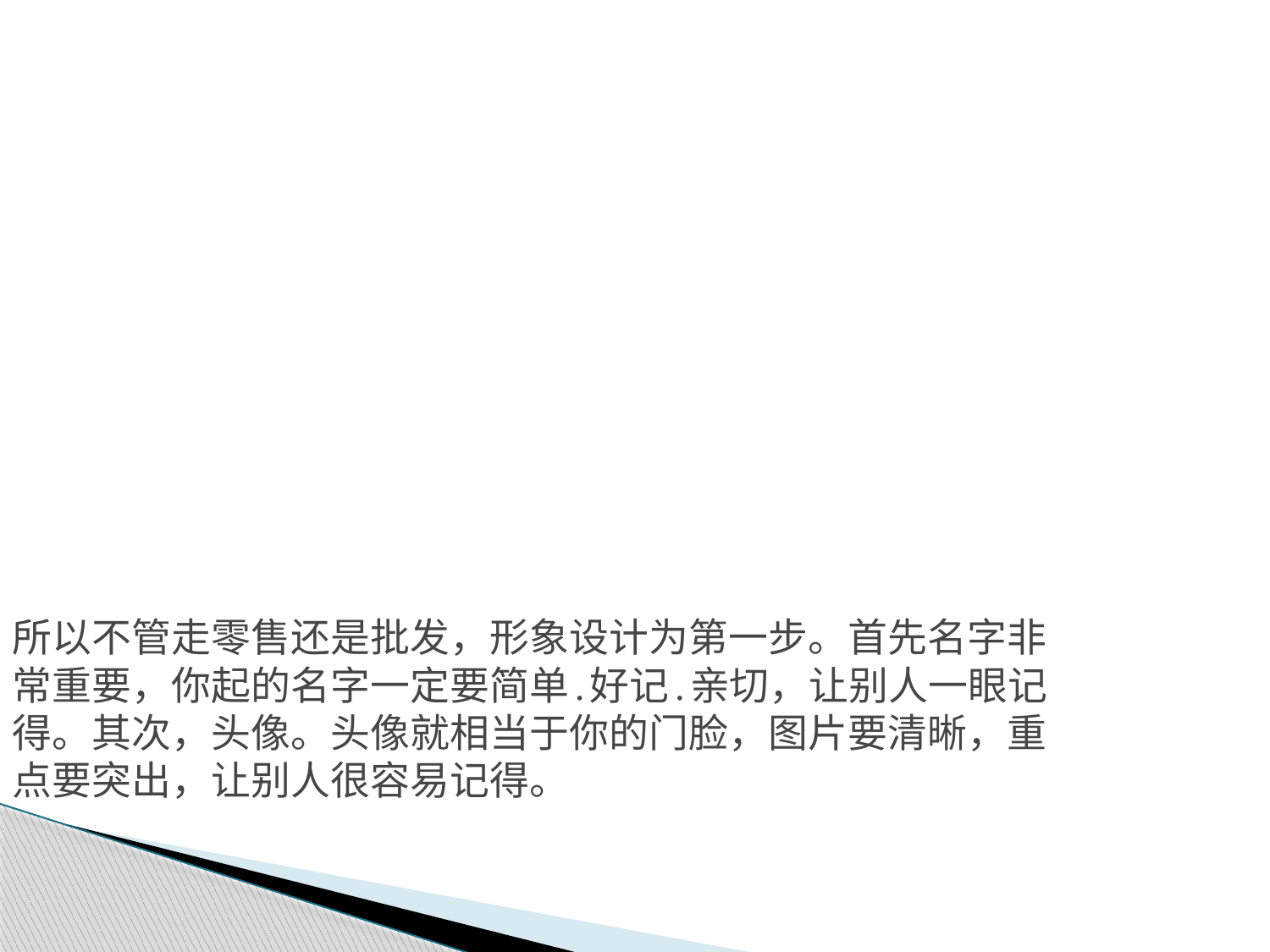

所以不管走零售还是批发，形象设计为第一步。首先名字非常重要，你起的名字一定要简单.好记.亲切，让别人一眼记得。其次，头像。头像就相当于你的门脸，图片要清晰，重点要突出，让别人很容易记得。